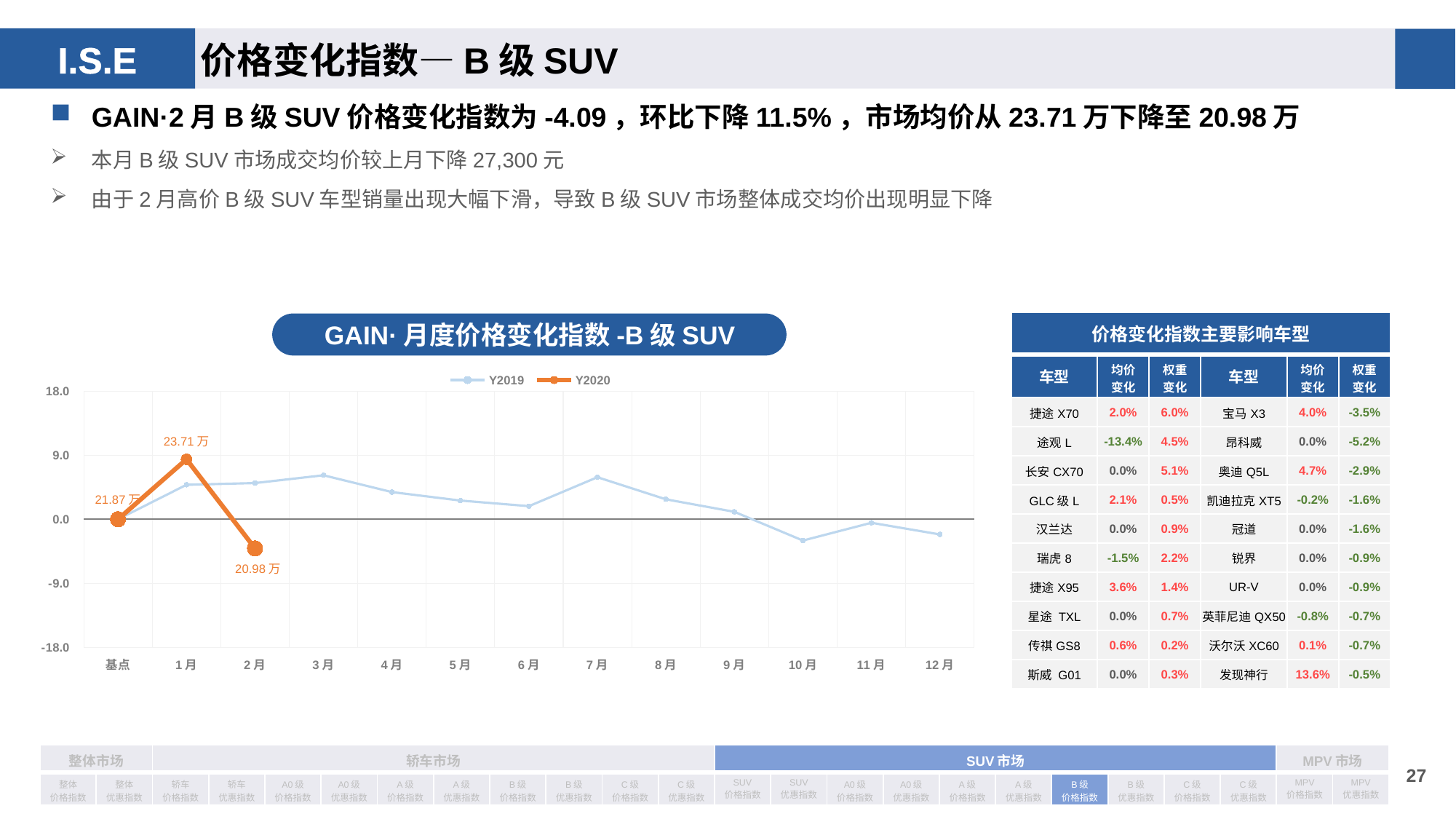

价格变化指数—B级SUV
GAIN·2月B级SUV价格变化指数为-4.09，环比下降11.5%，市场均价从23.71万下降至20.98万
本月B级SUV市场成交均价较上月下降27,300元
由于2月高价B级SUV车型销量出现大幅下滑，导致B级SUV市场整体成交均价出现明显下降
| 价格变化指数主要影响车型 |  |  |  |  |  |
| --- | --- | --- | --- | --- | --- |
| 车型 | 均价 变化 | 权重 变化 | 车型 | 均价 变化 | 权重变化 |
| 捷途X70 | 2.0% | 6.0% | 宝马X3 | 4.0% | -3.5% |
| 途观L | -13.4% | 4.5% | 昂科威 | 0.0% | -5.2% |
| 长安CX70 | 0.0% | 5.1% | 奥迪Q5L | 4.7% | -2.9% |
| GLC级L | 2.1% | 0.5% | 凯迪拉克XT5 | -0.2% | -1.6% |
| 汉兰达 | 0.0% | 0.9% | 冠道 | 0.0% | -1.6% |
| 瑞虎8 | -1.5% | 2.2% | 锐界 | 0.0% | -0.9% |
| 捷途X95 | 3.6% | 1.4% | UR-V | 0.0% | -0.9% |
| 星途 TXL | 0.0% | 0.7% | 英菲尼迪QX50 | -0.8% | -0.7% |
| 传祺GS8 | 0.6% | 0.2% | 沃尔沃XC60 | 0.1% | -0.7% |
| 斯威 G01 | 0.0% | 0.3% | 发现神行 | 13.6% | -0.5% |
GAIN·月度价格变化指数-B级SUV

### Chart

| Category | Y2019 | Y2020 |
|---|---|---|
| 基点 | 0.0 | 0.0 |
| 1月 | 4.85 | 8.43 |
| 2月 | 5.09 | -4.09 |
| 3月 | 6.18 | None |
| 4月 | 3.82 | None |
| 5月 | 2.63 | None |
| 6月 | 1.85 | None |
| 7月 | 5.91 | None |
| 8月 | 2.81 | None |
| 9月 | 1.05 | None |
| 10月 | -2.99 | None |
| 11月 | -0.49 | None |
| 12月 | -2.13 | None |
| 整体市场 |  | 轿车市场 |  |  |  |  |  |  |  |  |  | SUV市场 |  |  |  |  |  |  |  |  |  | MPV市场 |  |
| --- | --- | --- | --- | --- | --- | --- | --- | --- | --- | --- | --- | --- | --- | --- | --- | --- | --- | --- | --- | --- | --- | --- | --- |
| 整体 价格指数 | 整体 优惠指数 | 轿车 价格指数 | 轿车 优惠指数 | A0级 价格指数 | A0级 优惠指数 | A级 价格指数 | A级 优惠指数 | B级 价格指数 | B级 优惠指数 | C级 价格指数 | C级 优惠指数 | SUV 价格指数 | SUV 优惠指数 | A0级 价格指数 | A0级 优惠指数 | A级 价格指数 | A级 优惠指数 | B级 价格指数 | B级 优惠指数 | C级 价格指数 | C级 优惠指数 | MPV 价格指数 | MPV 优惠指数 |
27